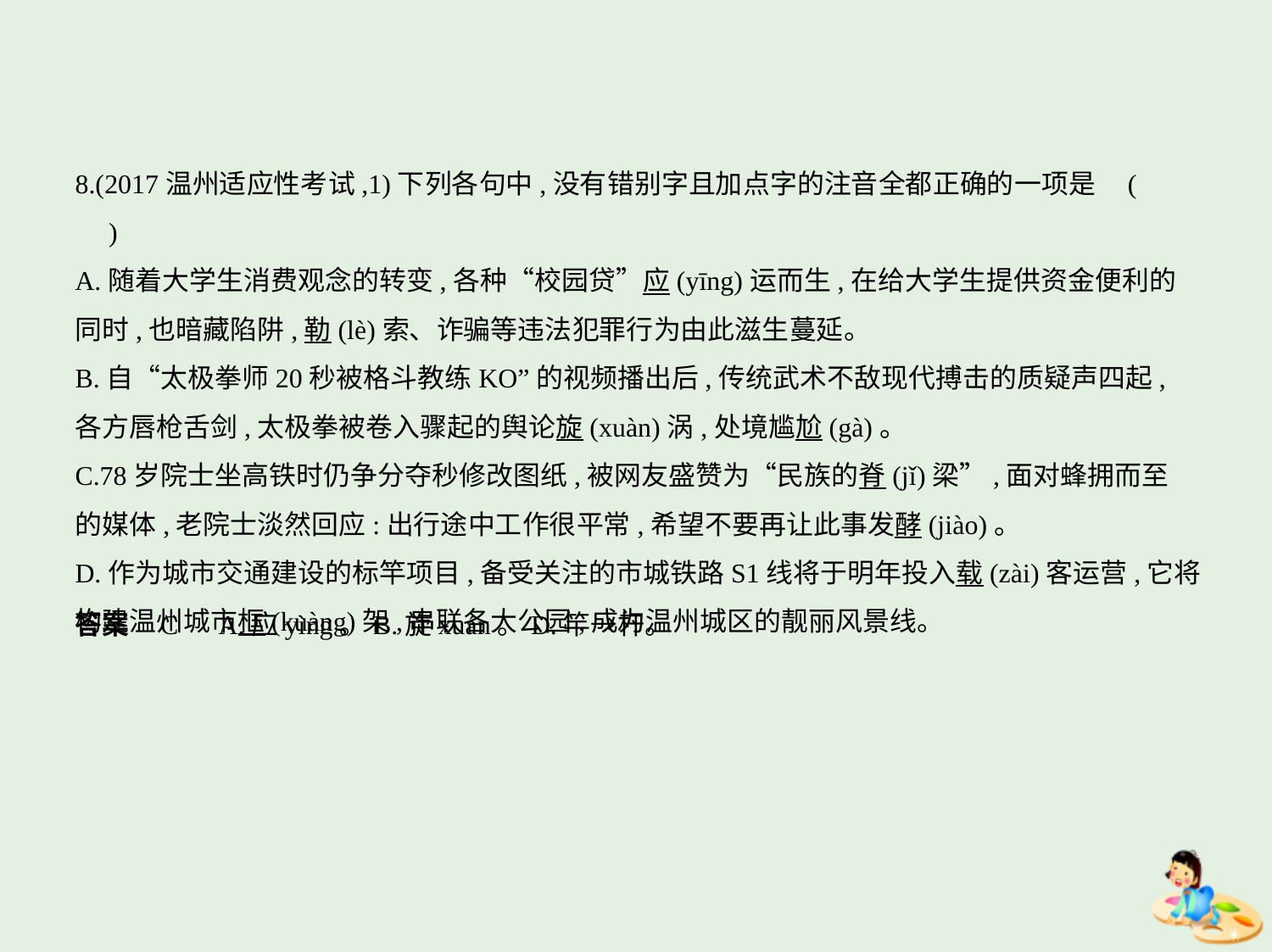

8.(2017温州适应性考试,1)下列各句中,没有错别字且加点字的注音全都正确的一项是 (    　)
A.随着大学生消费观念的转变,各种“校园贷”应(yīng)运而生,在给大学生提供资金便利的
同时,也暗藏陷阱,勒(lè)索、诈骗等违法犯罪行为由此滋生蔓延。
B.自“太极拳师20秒被格斗教练KO”的视频播出后,传统武术不敌现代搏击的质疑声四起,
各方唇枪舌剑,太极拳被卷入骤起的舆论旋(xuàn)涡,处境尴尬(gà)。
C.78岁院士坐高铁时仍争分夺秒修改图纸,被网友盛赞为“民族的脊(jǐ)梁”,面对蜂拥而至
的媒体,老院士淡然回应:出行途中工作很平常,希望不要再让此事发酵(jiào)。
D.作为城市交通建设的标竿项目,备受关注的市城铁路S1线将于明年投入载(zài)客运营,它将
构建温州城市框(kuàng)架,串联各大公园,成为温州城区的靓丽风景线。
答案    C　A.应yìng。B.旋xuán。D.竿→杆。